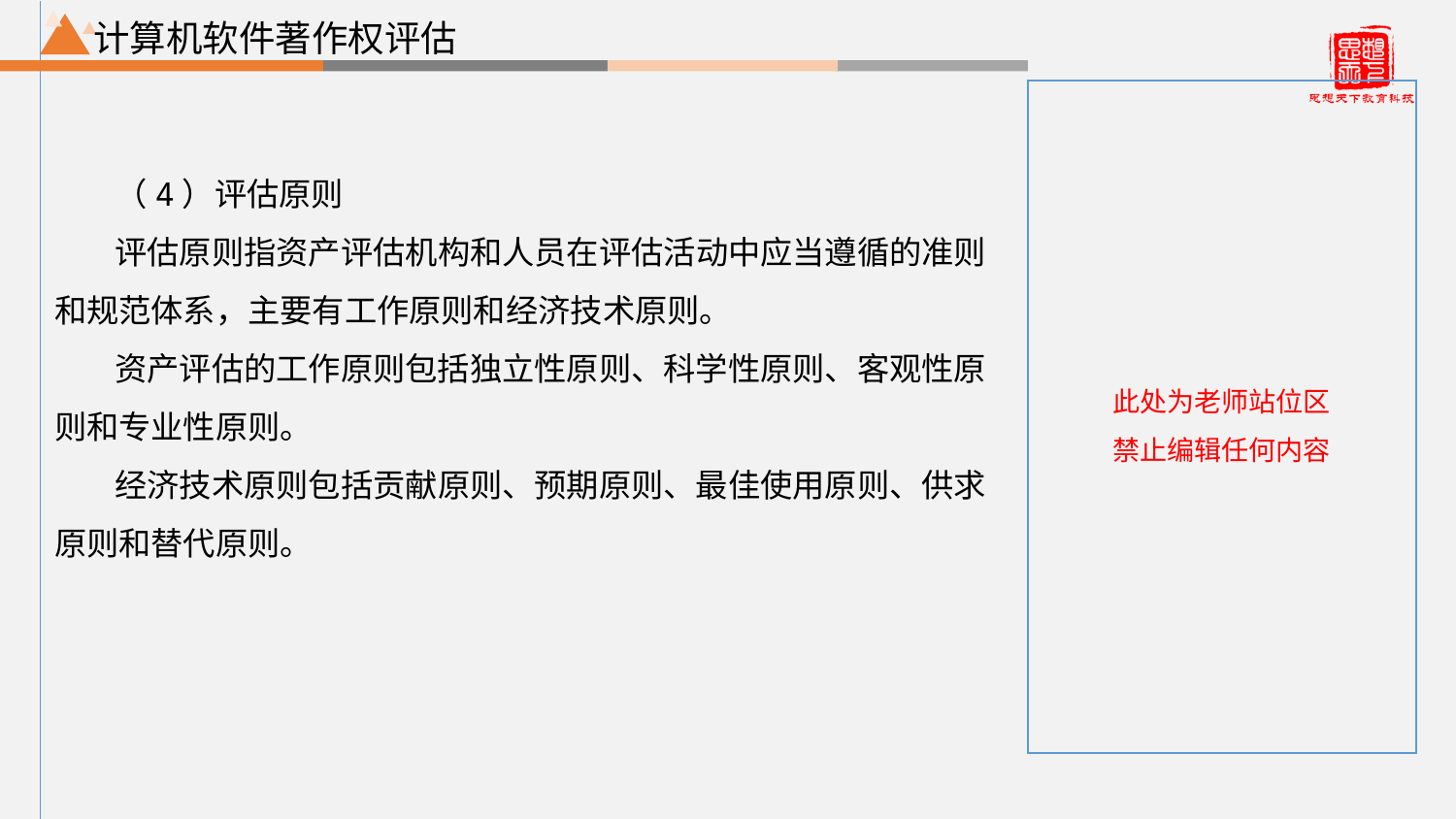

计算机软件著作权评估
（4）评估原则
评估原则指资产评估机构和人员在评估活动中应当遵循的准则和规范体系，主要有工作原则和经济技术原则。
资产评估的工作原则包括独立性原则、科学性原则、客观性原则和专业性原则。
经济技术原则包括贡献原则、预期原则、最佳使用原则、供求原则和替代原则。
25